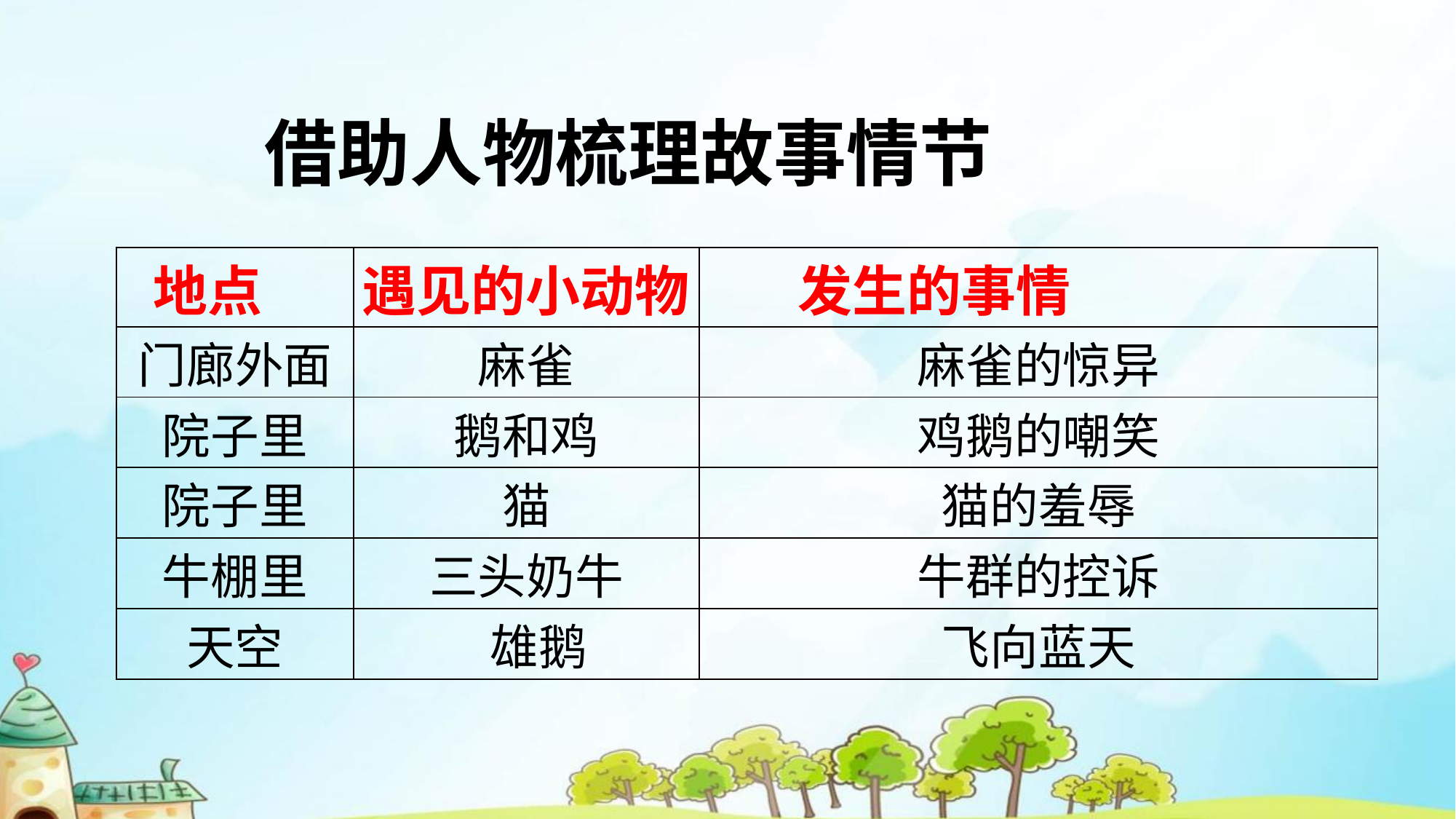

# 借助人物梳理故事情节
| 地点 | 遇见的小动物 | 发生的事情 |
| --- | --- | --- |
| 门廊外面 | 麻雀 | 麻雀的惊异 |
| 院子里 | 鹅和鸡 | 鸡鹅的嘲笑 |
| 院子里 | 猫 | 猫的羞辱 |
| 牛棚里 | 三头奶牛 | 牛群的控诉 |
| 天空 | 雄鹅 | 飞向蓝天 |